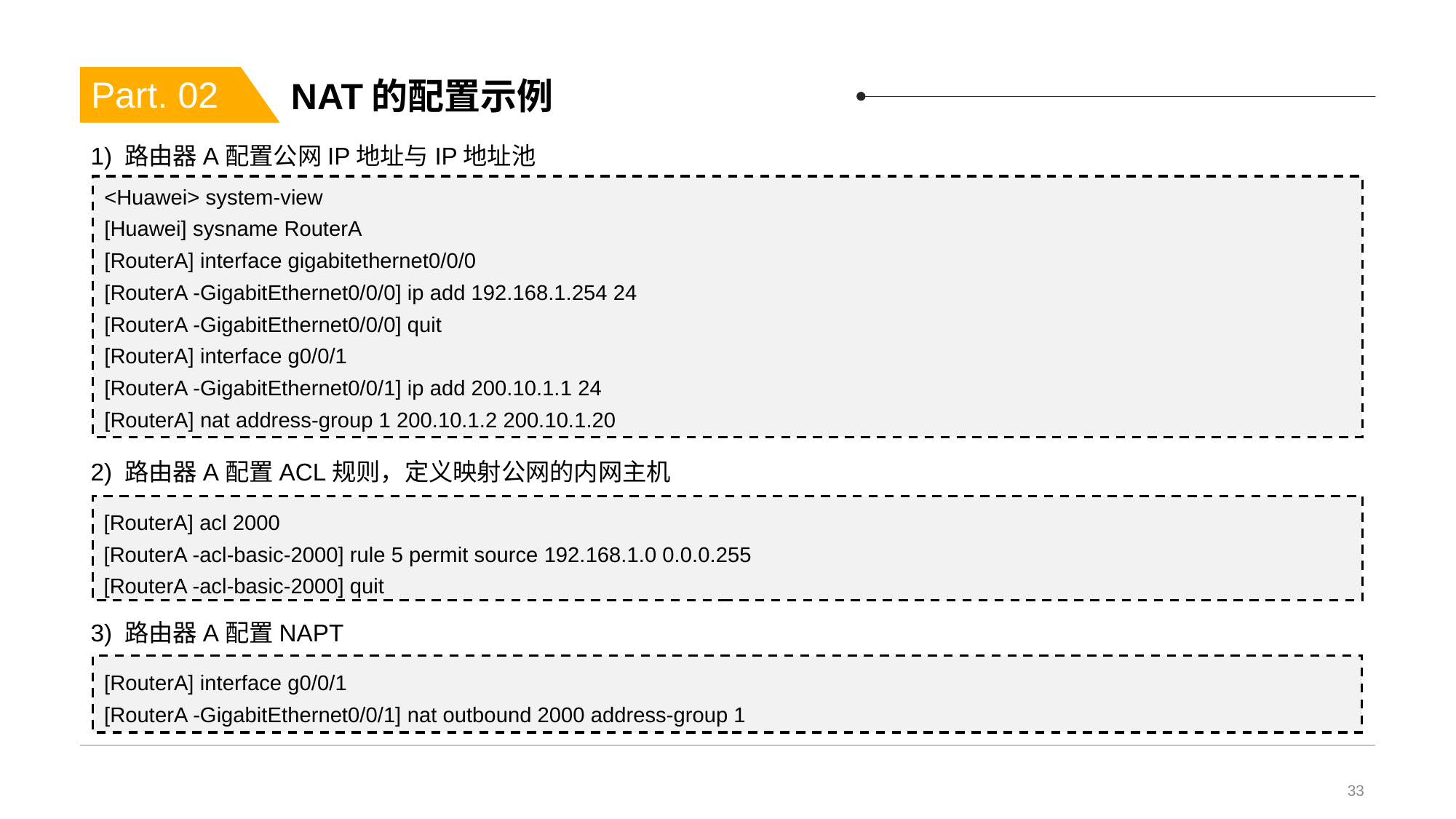

# NAT的配置示例
Part. 02
1) 路由器A配置公网IP地址与IP地址池
<Huawei> system-view
[Huawei] sysname RouterA
[RouterA] interface gigabitethernet0/0/0
[RouterA -GigabitEthernet0/0/0] ip add 192.168.1.254 24
[RouterA -GigabitEthernet0/0/0] quit
[RouterA] interface g0/0/1
[RouterA -GigabitEthernet0/0/1] ip add 200.10.1.1 24
[RouterA] nat address-group 1 200.10.1.2 200.10.1.20

2) 路由器A配置ACL规则，定义映射公网的内网主机

[RouterA] acl 2000
[RouterA -acl-basic-2000] rule 5 permit source 192.168.1.0 0.0.0.255
[RouterA -acl-basic-2000] quit
3) 路由器A配置NAPT

[RouterA] interface g0/0/1
[RouterA -GigabitEthernet0/0/1] nat outbound 2000 address-group 1
33